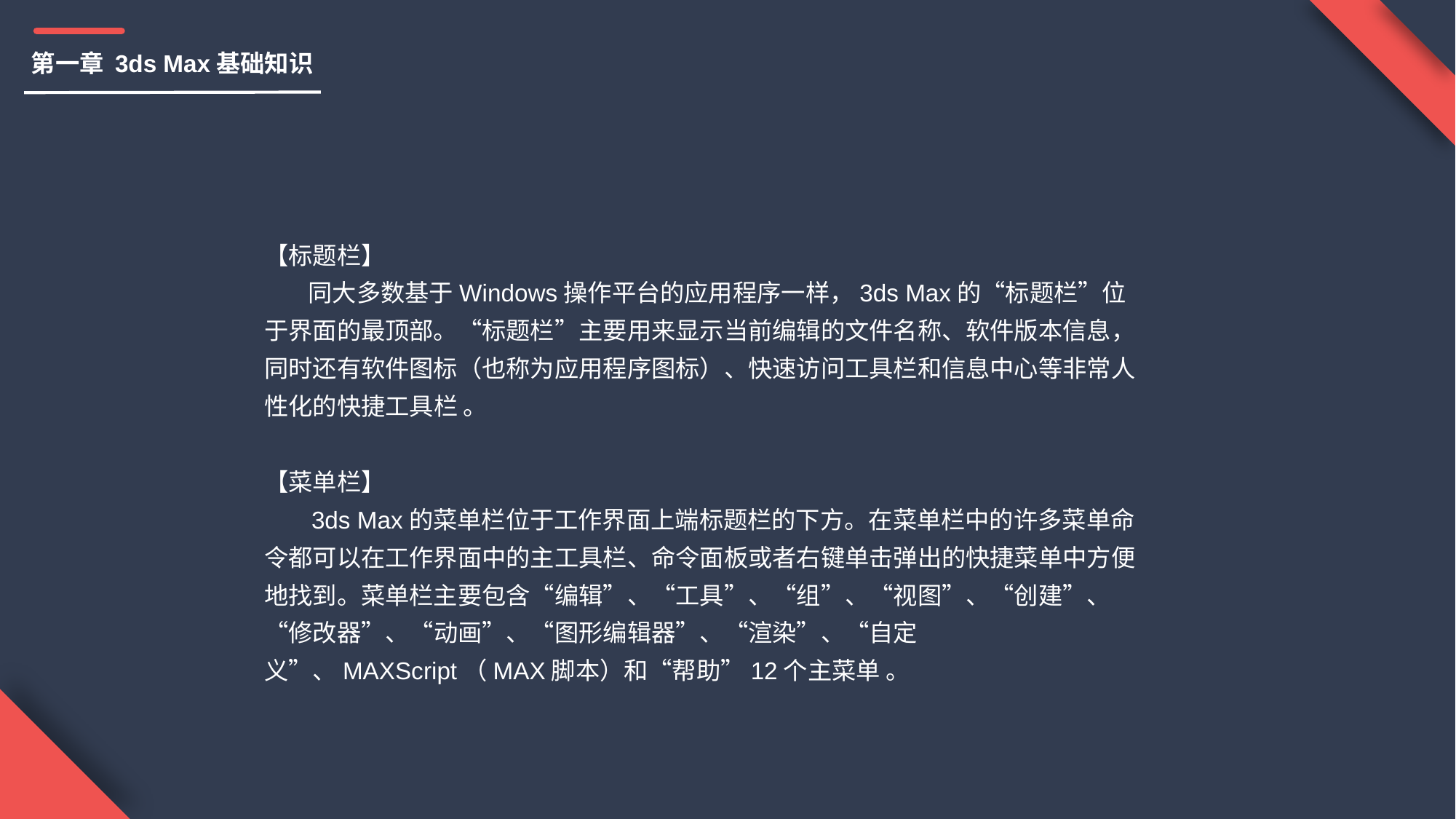

第一章 3ds Max基础知识
【标题栏】
       同大多数基于Windows操作平台的应用程序一样，3ds Max的“标题栏”位于界面的最顶部。“标题栏”主要用来显示当前编辑的文件名称、软件版本信息，同时还有软件图标（也称为应用程序图标）、快速访问工具栏和信息中心等非常人性化的快捷工具栏 。

【菜单栏】
       3ds Max的菜单栏位于工作界面上端标题栏的下方。在菜单栏中的许多菜单命令都可以在工作界面中的主工具栏、命令面板或者右键单击弹出的快捷菜单中方便地找到。菜单栏主要包含“编辑”、“工具”、“组”、“视图”、“创建”、“修改器”、“动画”、“图形编辑器”、“渲染”、“自定义”、MAXScript（MAX脚本）和“帮助”12个主菜单 。